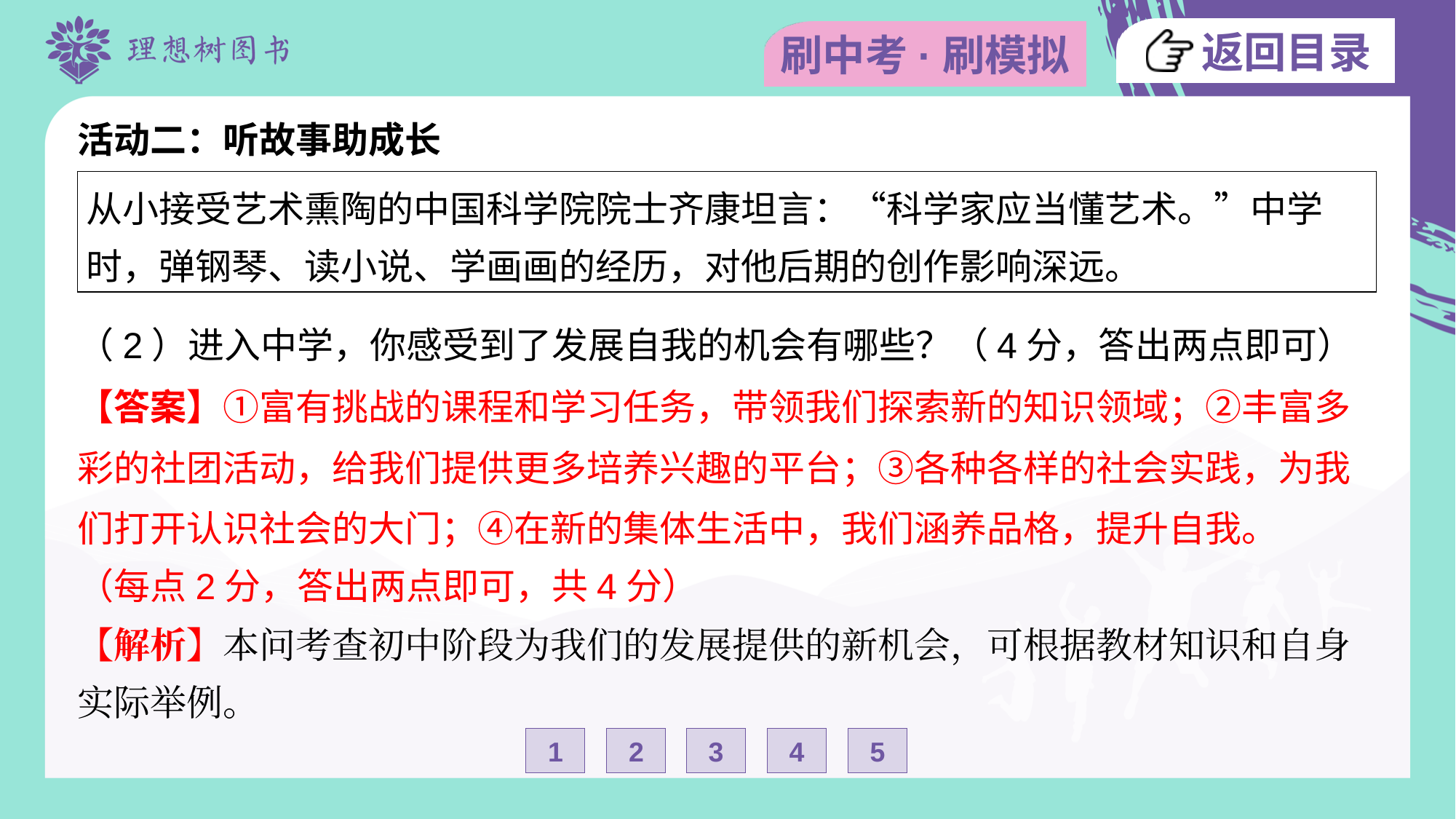

活动二：听故事助成长
| 从小接受艺术熏陶的中国科学院院士齐康坦言：“科学家应当懂艺术。”中学 时，弹钢琴、读小说、学画画的经历，对他后期的创作影响深远。 |
| --- |
（2）进入中学，你感受到了发展自我的机会有哪些？（4分，答出两点即可）
【答案】①富有挑战的课程和学习任务，带领我们探索新的知识领域；②丰富多
彩的社团活动，给我们提供更多培养兴趣的平台；③各种各样的社会实践，为我
们打开认识社会的大门；④在新的集体生活中，我们涵养品格，提升自我。
（每点2分，答出两点即可，共4分）
【解析】本问考查初中阶段为我们的发展提供的新机会，可根据教材知识和自身
实际举例。